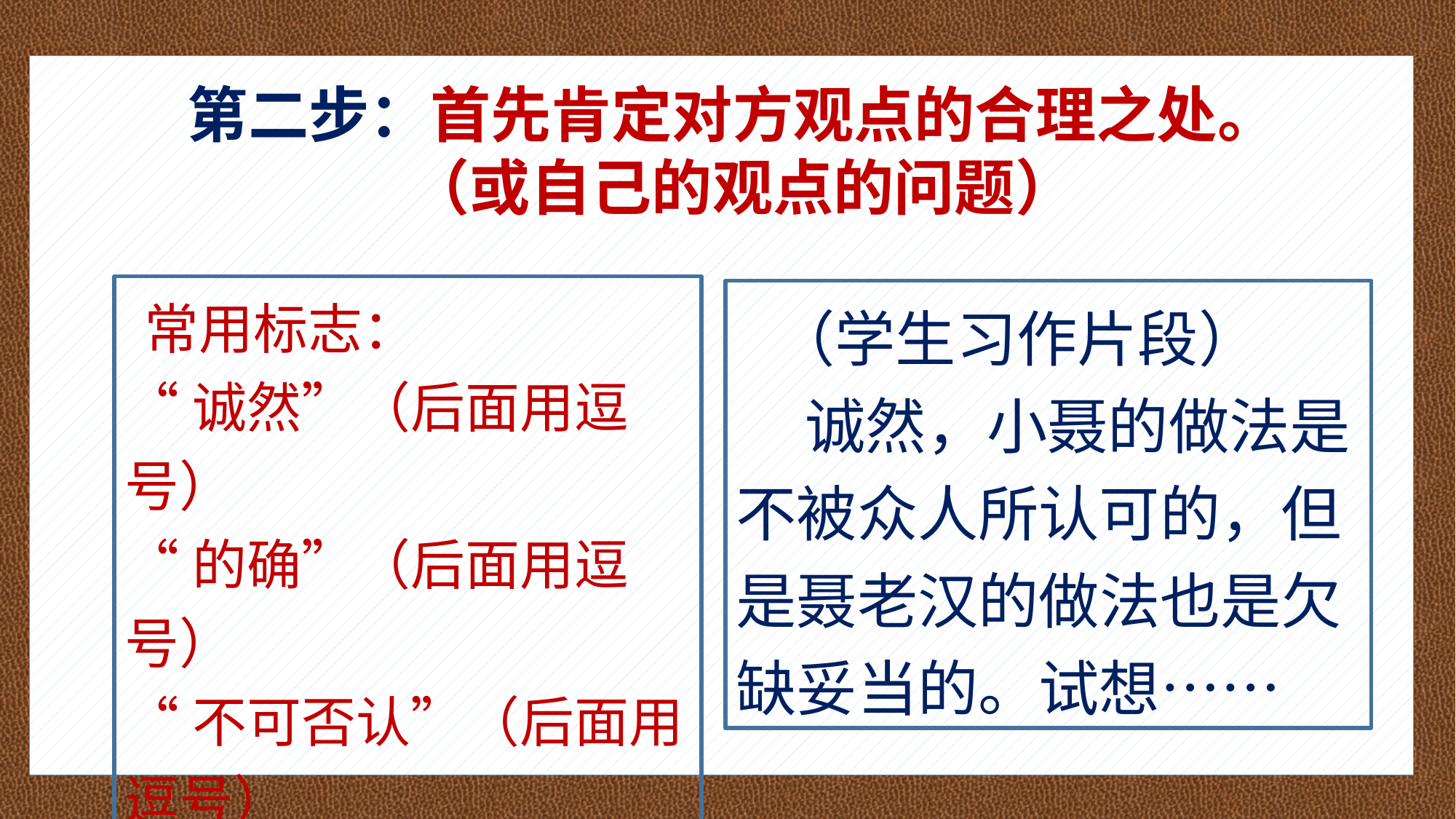

#
第二步：首先肯定对方观点的合理之处。
               （或自己的观点的问题）
 常用标志：
“诚然”（后面用逗号）
“的确”（后面用逗号）
“不可否认”（后面用逗号）
   （学生习作片段）
    诚然，小聂的做法是不被众人所认可的，但是聂老汉的做法也是欠缺妥当的。试想……